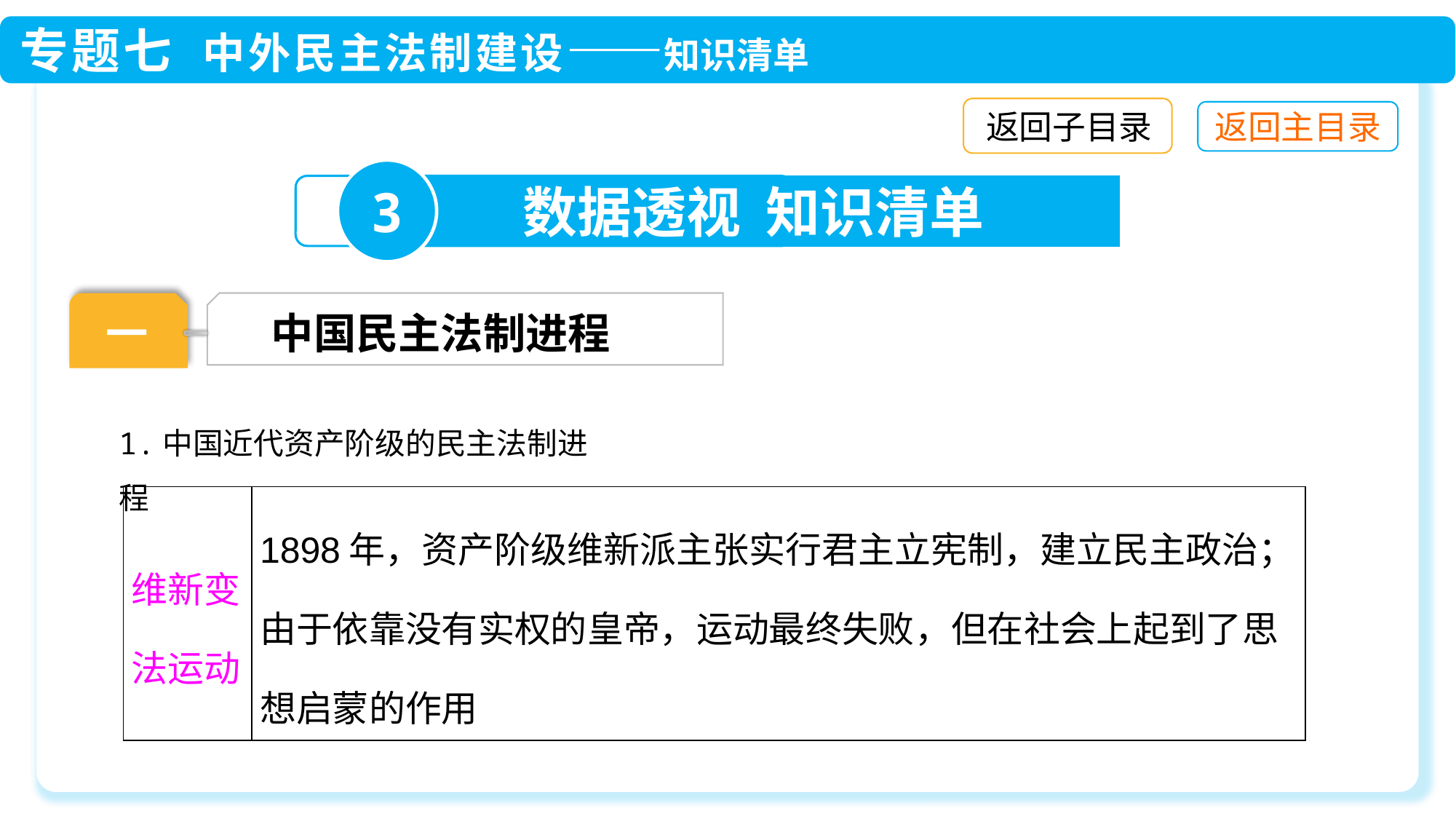

返回子目录
3

数据透视  知识清单
一
中国民主法制进程

1.中国近代资产阶级的民主法制进程
| 维新变法运动 | 1898年，资产阶级维新派主张实行君主立宪制，建立民主政治；由于依靠没有实权的皇帝，运动最终失败，但在社会上起到了思想启蒙的作用 |
| --- | --- |